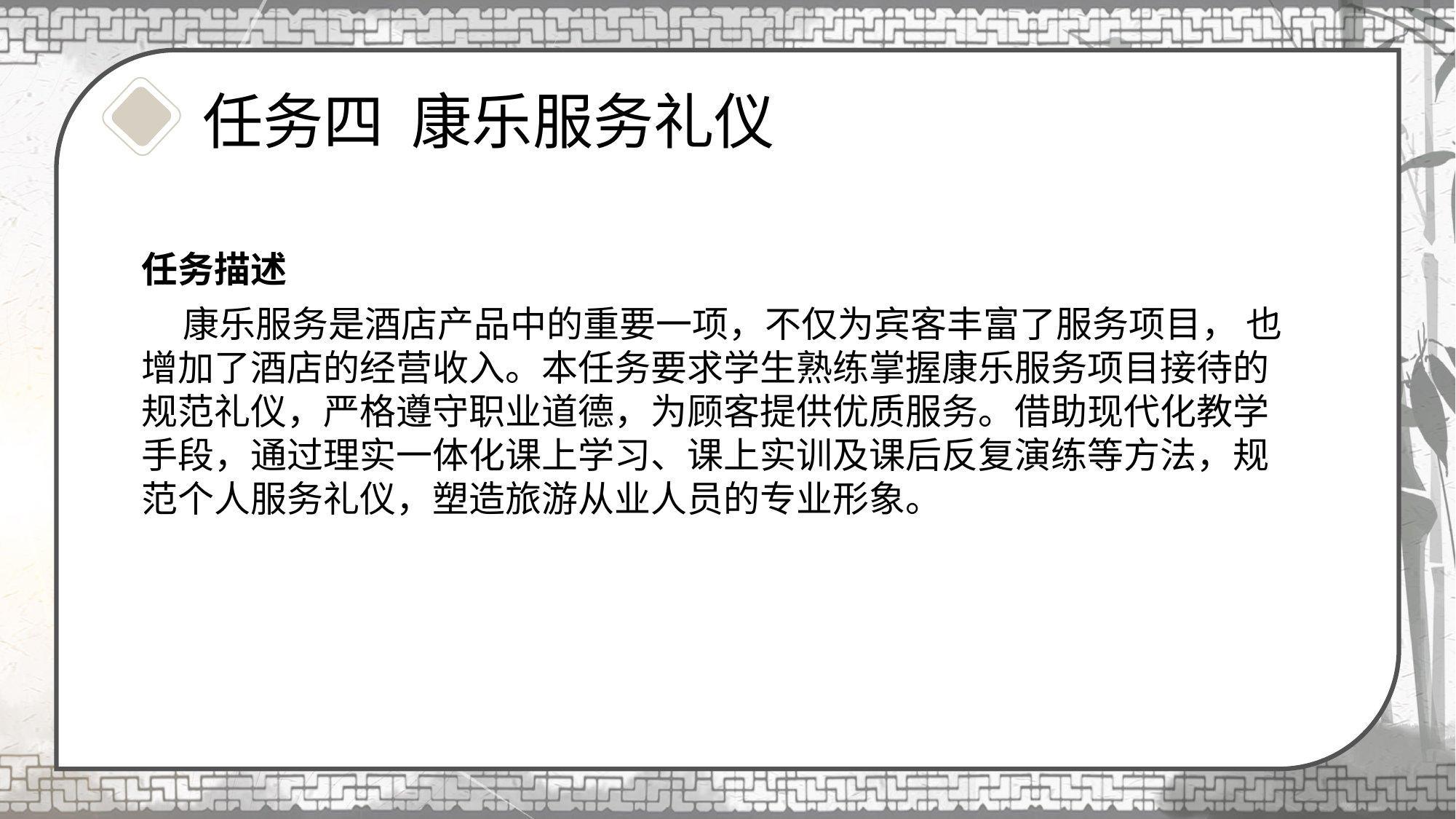

任务四  康乐服务礼仪

1.11.1什么是仪容什么是仪容
任务描述
    康乐服务是酒店产品中的重要一项，不仅为宾客丰富了服务项目， 也增加了酒店的经营收入。本任务要求学生熟练掌握康乐服务项目接待的规范礼仪，严格遵守职业道德，为顾客提供优质服务。借助现代化教学手段，通过理实一体化课上学习、课上实训及课后反复演练等方法，规范个人服务礼仪，塑造旅游从业人员的专业形象。